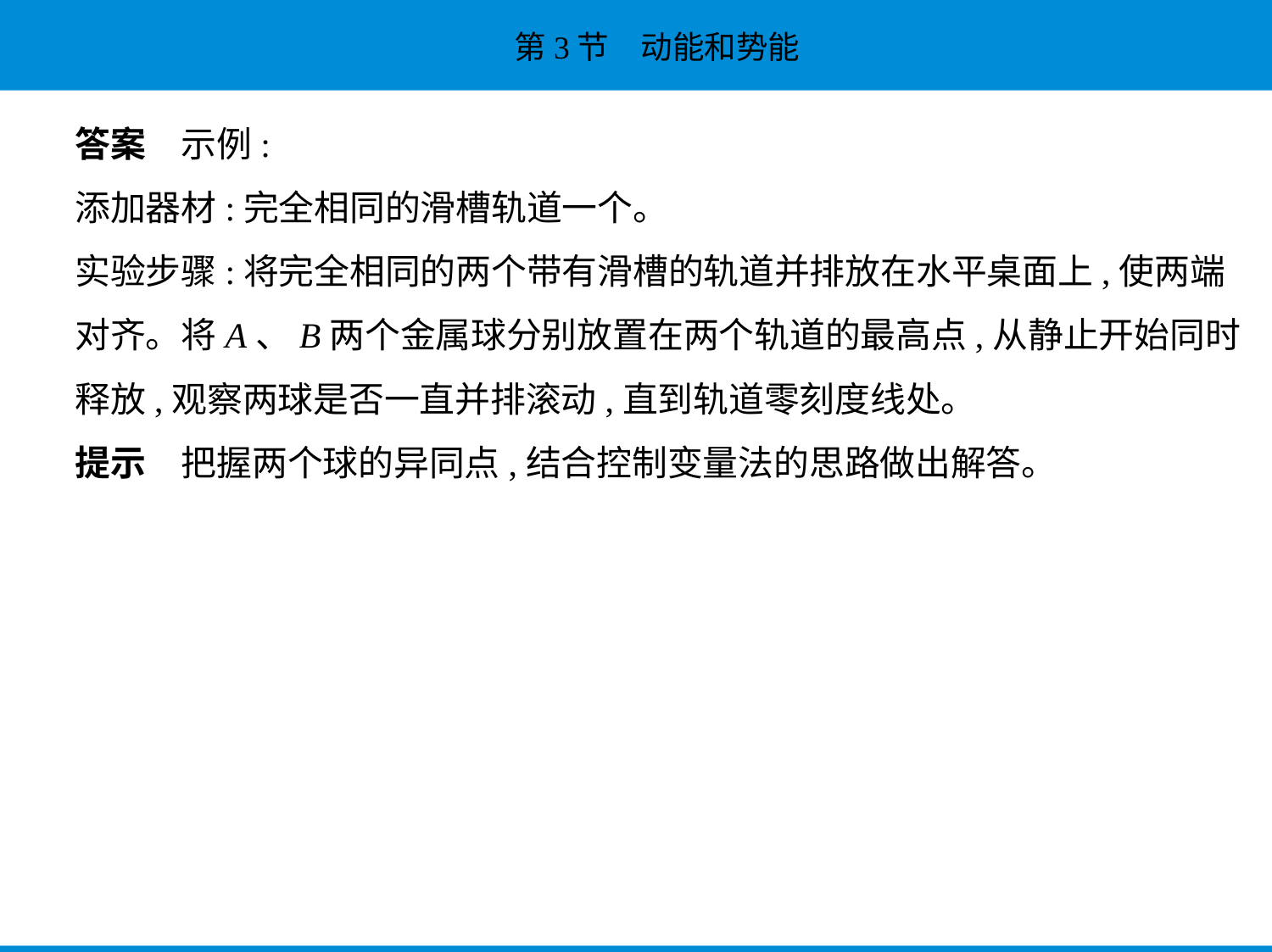

答案　示例:
添加器材:完全相同的滑槽轨道一个。
实验步骤:将完全相同的两个带有滑槽的轨道并排放在水平桌面上,使两端
对齐。将A、B两个金属球分别放置在两个轨道的最高点,从静止开始同时
释放,观察两球是否一直并排滚动,直到轨道零刻度线处。
提示　把握两个球的异同点,结合控制变量法的思路做出解答。